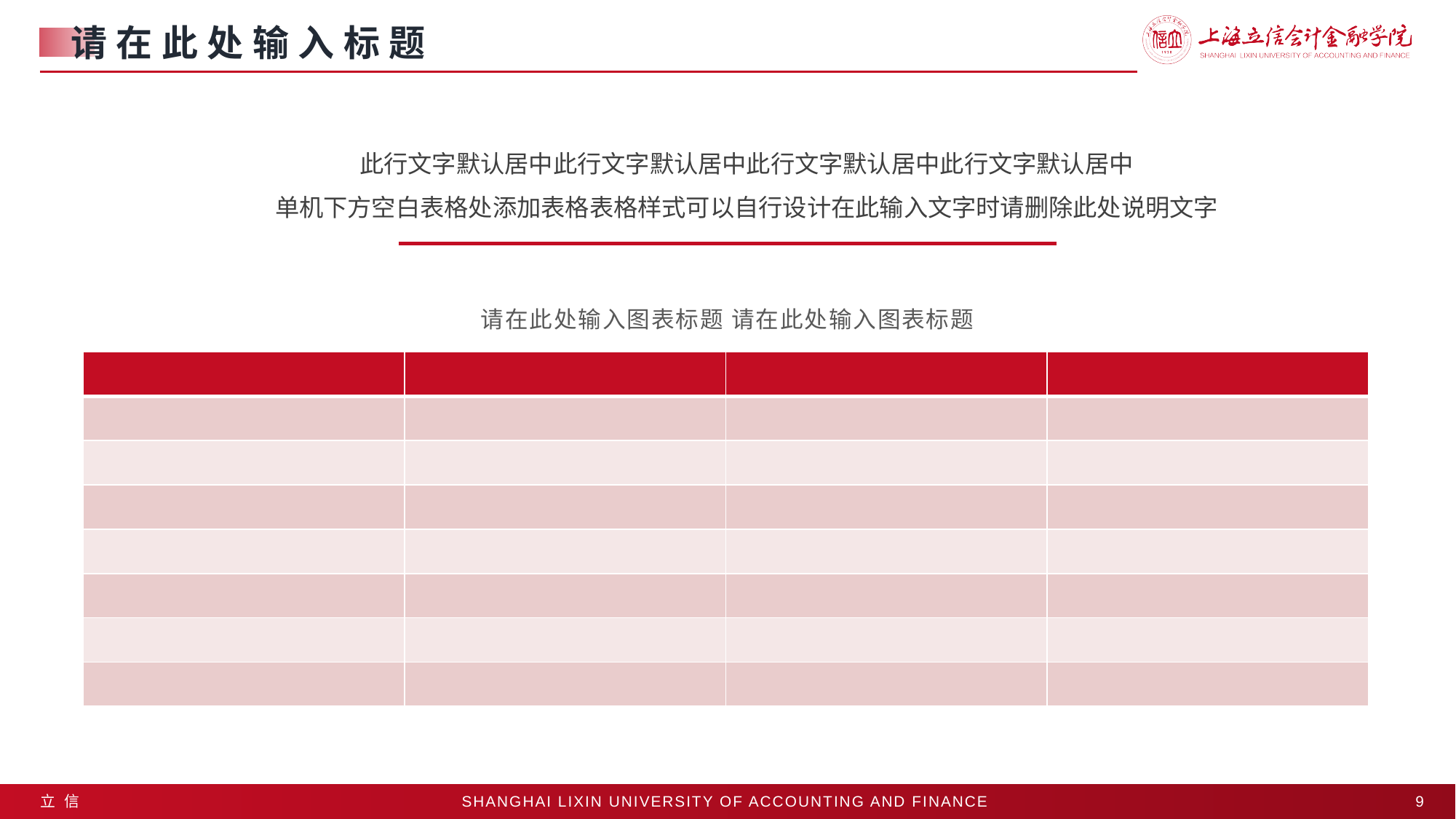

请在此处输入标题

此行文字默认居中此行文字默认居中此行文字默认居中此行文字默认居中
单机下方空白表格处添加表格表格样式可以自行设计在此输入文字时请删除此处说明文字
请在此处输入图表标题 请在此处输入图表标题
|  |  |  |  |
| --- | --- | --- | --- |
|  |  |  |  |
|  |  |  |  |
|  |  |  |  |
|  |  |  |  |
|  |  |  |  |
|  |  |  |  |
|  |  |  |  |
9